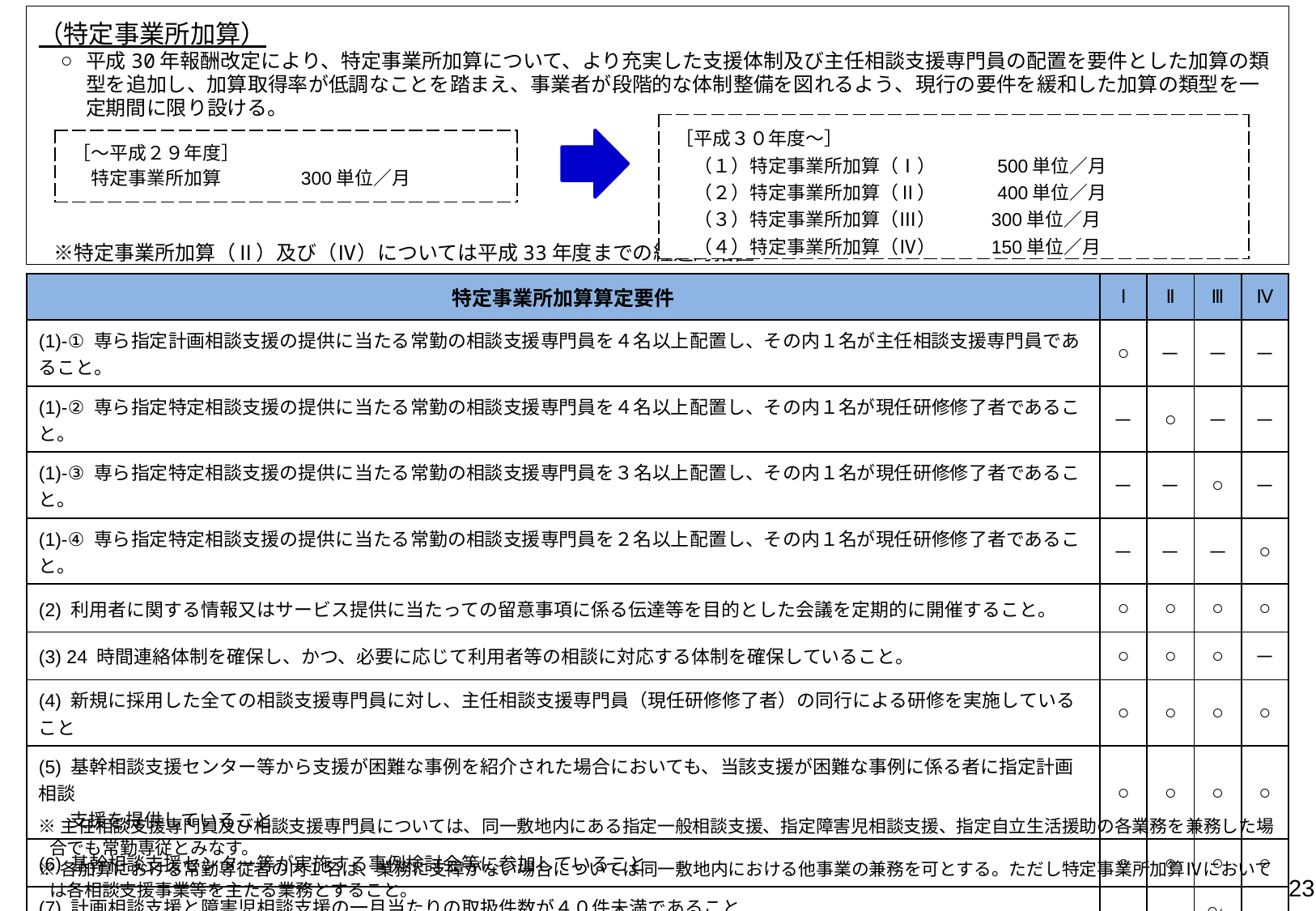

（特定事業所加算）
平成30年報酬改定により、特定事業所加算について、より充実した支援体制及び主任相談支援専門員の配置を要件とした加算の類型を追加し、加算取得率が低調なことを踏まえ、事業者が段階的な体制整備を図れるよう、現行の要件を緩和した加算の類型を一定期間に限り設ける。

　※特定事業所加算（Ⅱ）及び（Ⅳ）については平成33年度までの経過的措置
| ［平成３０年度～］ 　（１）特定事業所加算（Ⅰ）　　　500単位／月 　（２）特定事業所加算（Ⅱ）　　　400単位／月 　（３）特定事業所加算（Ⅲ）　　 300単位／月　　　 　　 　（４）特定事業所加算（Ⅳ）　　 150単位／月 |
| --- |
| ［～平成２９年度］ 　特定事業所加算　　　　300単位／月 |
| --- |

| 特定事業所加算算定要件 | Ⅰ | Ⅱ | Ⅲ | Ⅳ |
| --- | --- | --- | --- | --- |
| (1)-① 専ら指定計画相談支援の提供に当たる常勤の相談支援専門員を４名以上配置し、その内１名が主任相談支援専門員であること。 | ○ | － | － | － |
| (1)-② 専ら指定特定相談支援の提供に当たる常勤の相談支援専門員を４名以上配置し、その内１名が現任研修修了者であること。 | － | ○ | － | － |
| (1)-③ 専ら指定特定相談支援の提供に当たる常勤の相談支援専門員を３名以上配置し、その内１名が現任研修修了者であること。 | － | － | ○ | － |
| (1)-④ 専ら指定特定相談支援の提供に当たる常勤の相談支援専門員を２名以上配置し、その内１名が現任研修修了者であること。 | － | － | － | ○ |
| (2) 利用者に関する情報又はサービス提供に当たっての留意事項に係る伝達等を目的とした会議を定期的に開催すること。 | ○ | ○ | ○ | ○ |
| (3) 24 時間連絡体制を確保し、かつ、必要に応じて利用者等の相談に対応する体制を確保していること。 | ○ | ○ | ○ | － |
| (4) 新規に採用した全ての相談支援専門員に対し、主任相談支援専門員（現任研修修了者）の同行による研修を実施していること | ○ | ○ | ○ | ○ |
| (5) 基幹相談支援センター等から支援が困難な事例を紹介された場合においても、当該支援が困難な事例に係る者に指定計画相談 　 支援を提供していること | ○ | ○ | ○ | ○ |
| (6) 基幹相談支援センター等が実施する事例検討会等に参加していること | ○ | ○ | ○ | ○ |
| (7) 計画相談支援と障害児相談支援の一月当たりの取扱件数が４０件未満であること 　　　（※）現行の特定事業所加算を算定していた事業所が特定事業所加算(Ⅲ)を算定する場合は、平成31年3月までは要件を満たさなくても算定可 | ○ | ○ | ○(※) | ○ |
※主任相談支援専門員及び相談支援専門員については、同一敷地内にある指定一般相談支援、指定障害児相談支援、指定自立生活援助の各業務を兼務した場合でも常勤専従とみなす。
※各加算における常勤専従者の内１名は、業務に支障がない場合については同一敷地内における他事業の兼務を可とする。ただし特定事業所加算Ⅳにおいては各相談支援事業等を主たる業務とすること。
23